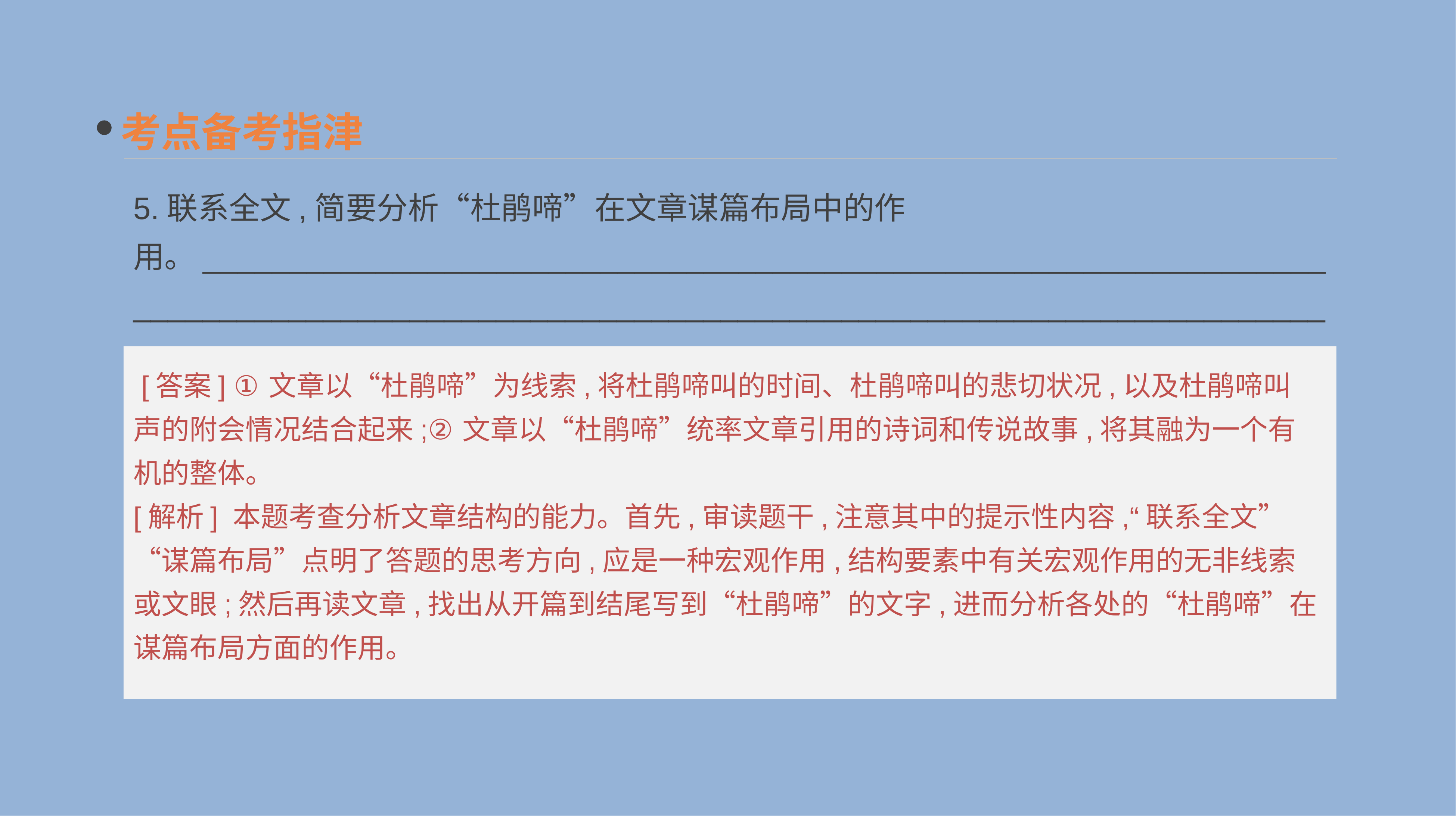

考点备考指津

5.联系全文,简要分析“杜鹃啼”在文章谋篇布局中的作用。__________________________________________________________________________________________________________________________________________________________________________

 [答案] ①文章以“杜鹃啼”为线索,将杜鹃啼叫的时间、杜鹃啼叫的悲切状况,以及杜鹃啼叫声的附会情况结合起来;②文章以“杜鹃啼”统率文章引用的诗词和传说故事,将其融为一个有机的整体。
[解析] 本题考查分析文章结构的能力。首先,审读题干,注意其中的提示性内容,“联系全文”“谋篇布局”点明了答题的思考方向,应是一种宏观作用,结构要素中有关宏观作用的无非线索或文眼;然后再读文章,找出从开篇到结尾写到“杜鹃啼”的文字,进而分析各处的“杜鹃啼”在谋篇布局方面的作用。